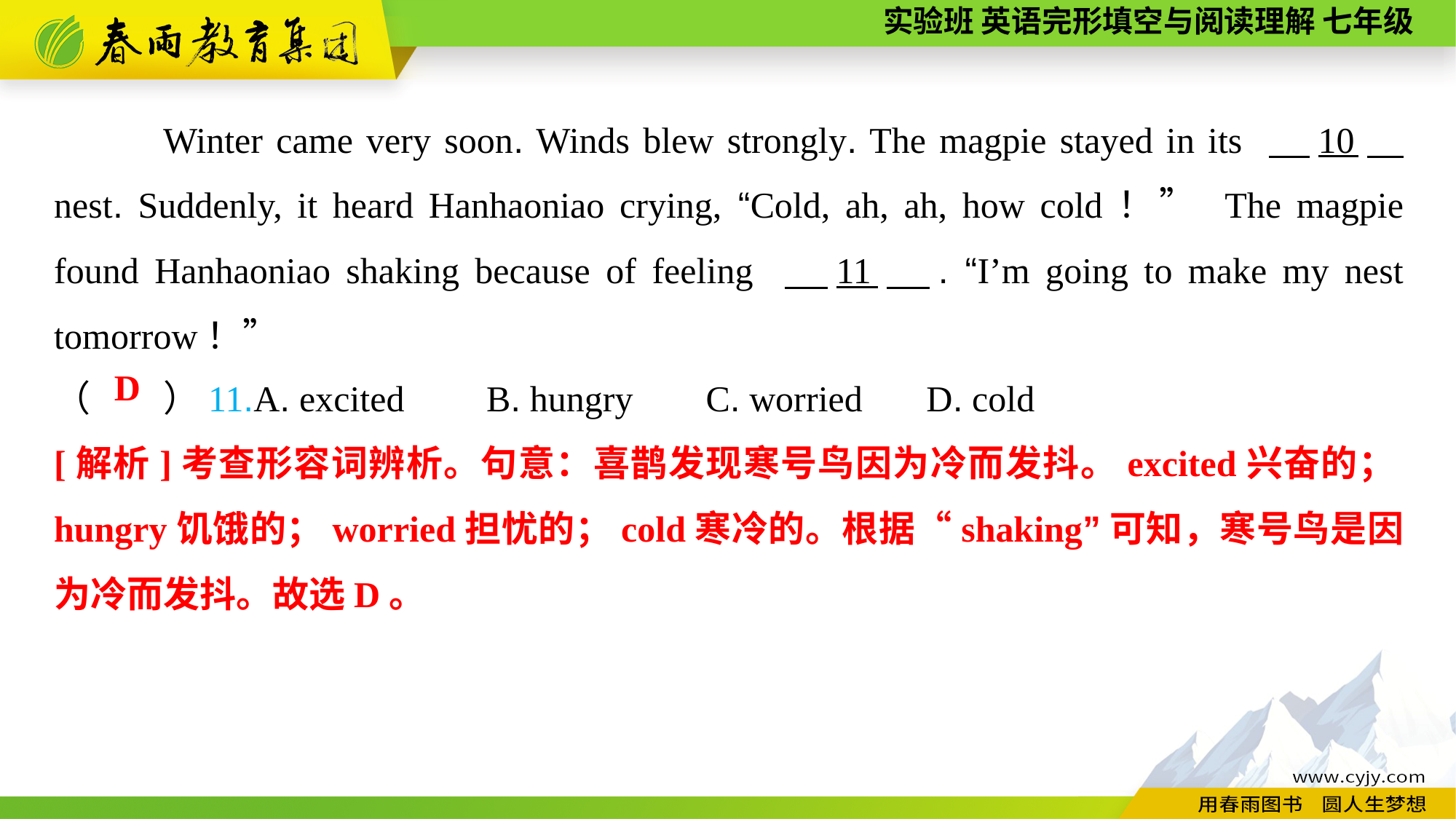

Winter came very soon. Winds blew strongly. The magpie stayed in its 　10　 nest. Suddenly, it heard Hanhaoniao crying, “Cold, ah, ah, how cold！” The magpie found Hanhaoniao shaking because of feeling 　11　. “I’m going to make my nest tomorrow！”
（　　）11.A. excited         B. hungry        C. worried       D. cold
D
[解析]考查形容词辨析。句意：喜鹊发现寒号鸟因为冷而发抖。excited兴奋的；hungry饥饿的；worried担忧的；cold寒冷的。根据“shaking”可知，寒号鸟是因为冷而发抖。故选D。